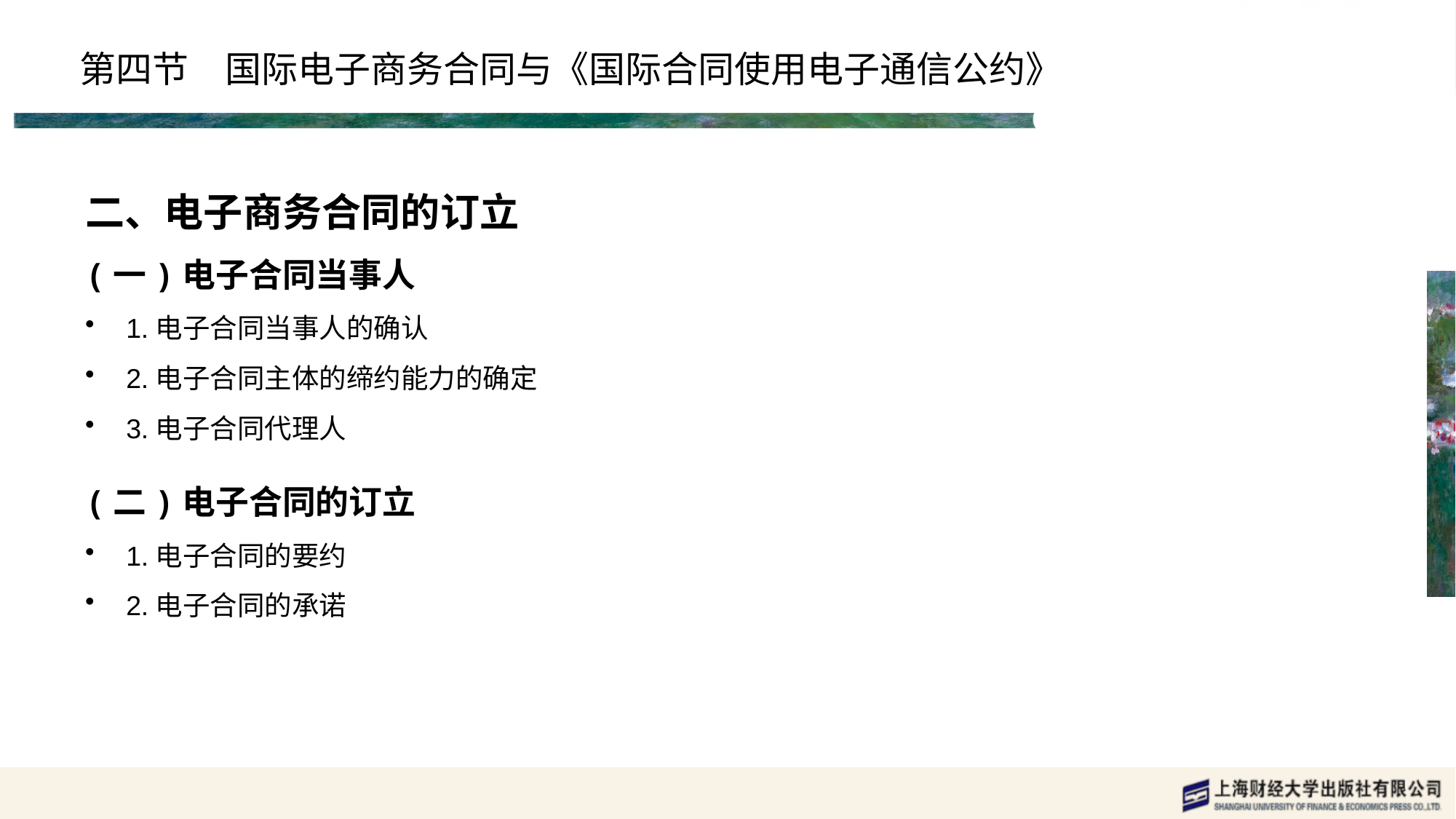

# 第四节　国际电子商务合同与《国际合同使用电子通信公约》
二、电子商务合同的订立
(一)电子合同当事人
1.电子合同当事人的确认
2.电子合同主体的缔约能力的确定
3.电子合同代理人
(二)电子合同的订立
1.电子合同的要约
2.电子合同的承诺